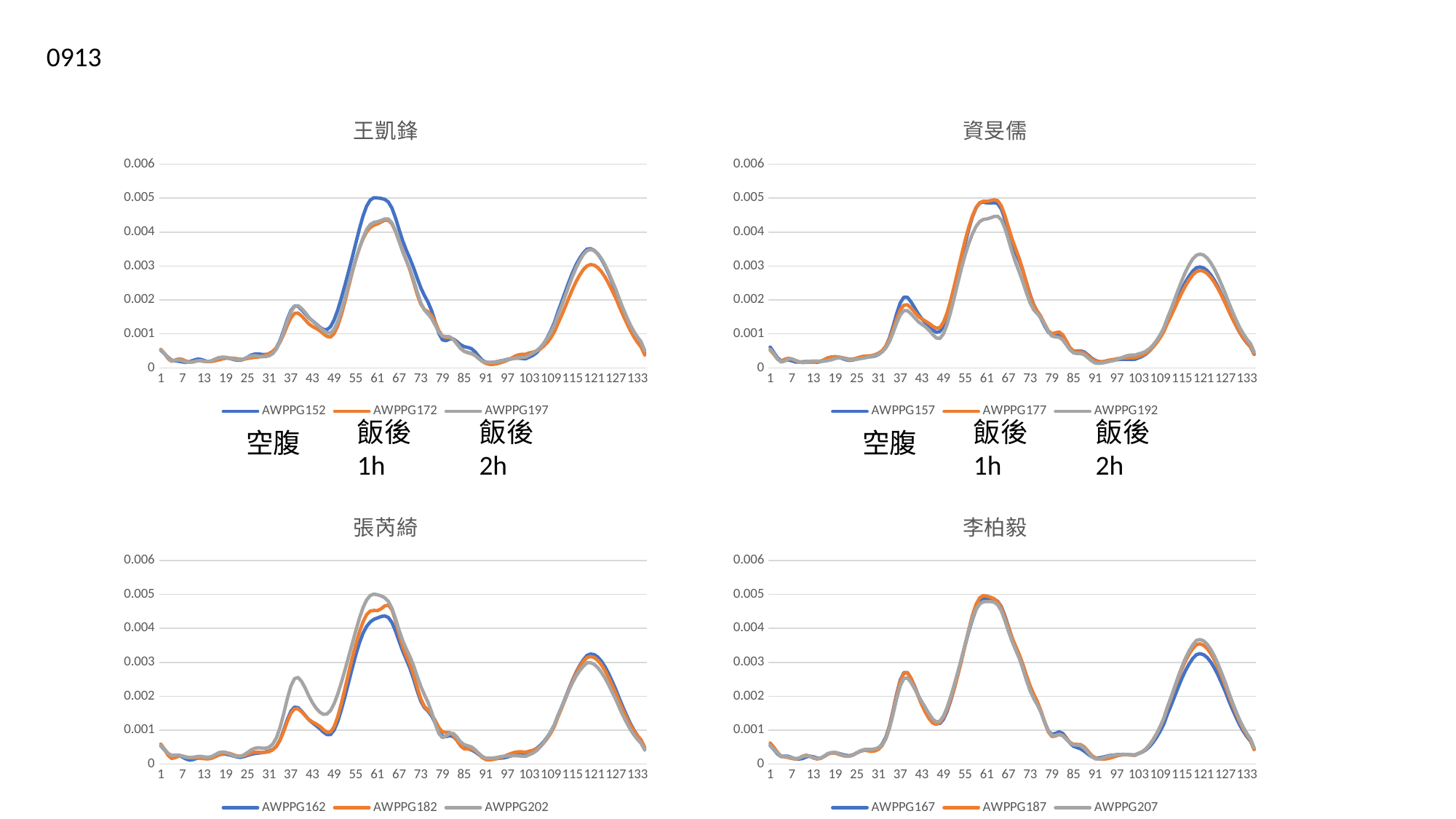

0913

### Chart: 王凱鋒

| Category | AWPPG152 | AWPPG172 | AWPPG197 |
|---|---|---|---|

### Chart: 資旻儒

| Category | AWPPG157 | AWPPG177 | AWPPG192 |
|---|---|---|---|
飯後1h
飯後
2h
飯後1h
飯後
2h
空腹
空腹

### Chart: 張芮綺

| Category | AWPPG162 | AWPPG182 | AWPPG202 |
|---|---|---|---|

### Chart: 李柏毅

| Category | AWPPG167 | AWPPG187 | AWPPG207 |
|---|---|---|---|